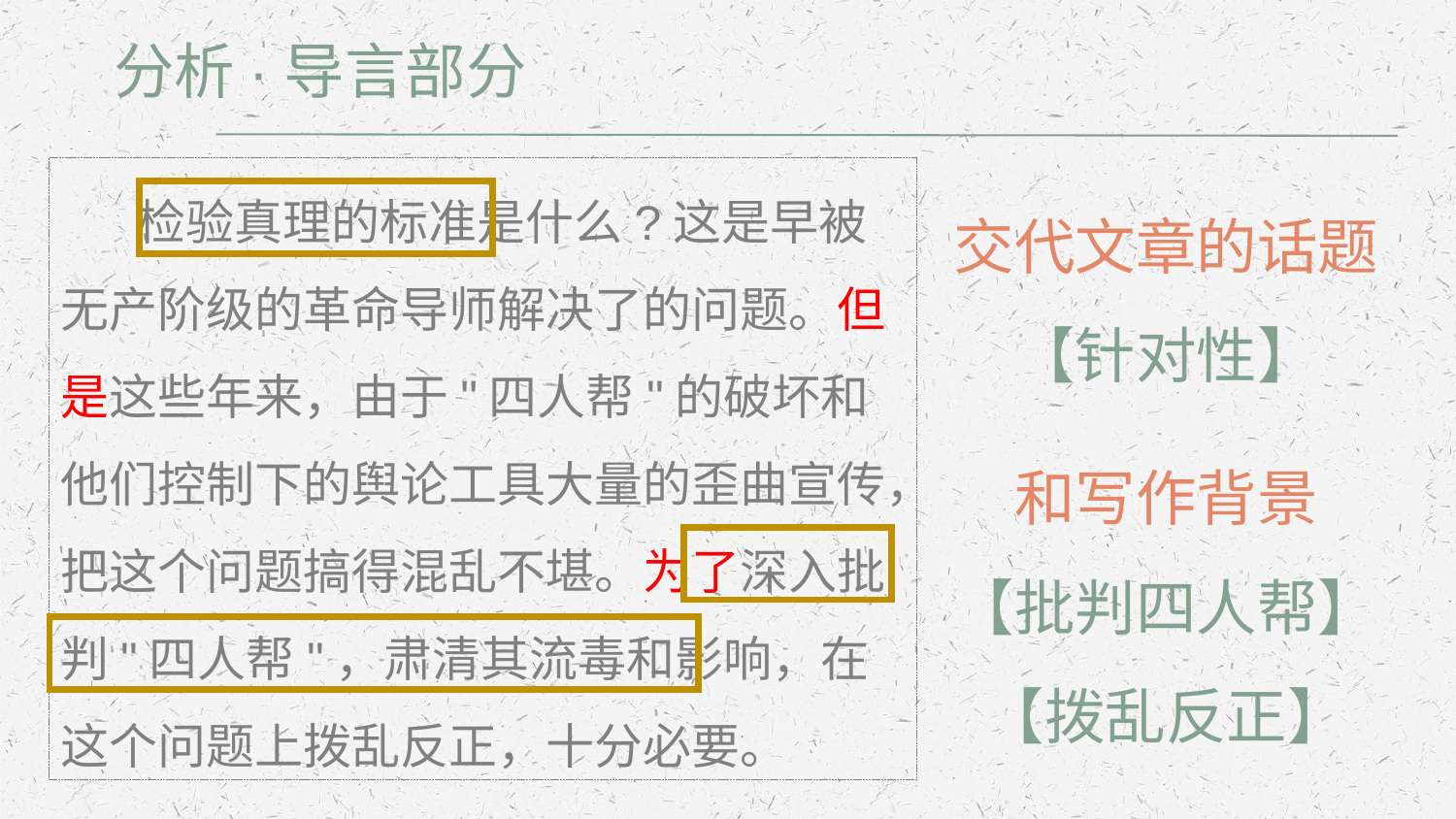

分析·导言部分
      检验真理的标准是什么?这是早被无产阶级的革命导师解决了的问题。但是这些年来，由于"四人帮"的破坏和他们控制下的舆论工具大量的歪曲宣传，把这个问题搞得混乱不堪。为了深入批判"四人帮"，肃清其流毒和影响，在这个问题上拨乱反正，十分必要。
交代文章的话题【针对性】

和写作背景
【批判四人帮】
【拨乱反正】